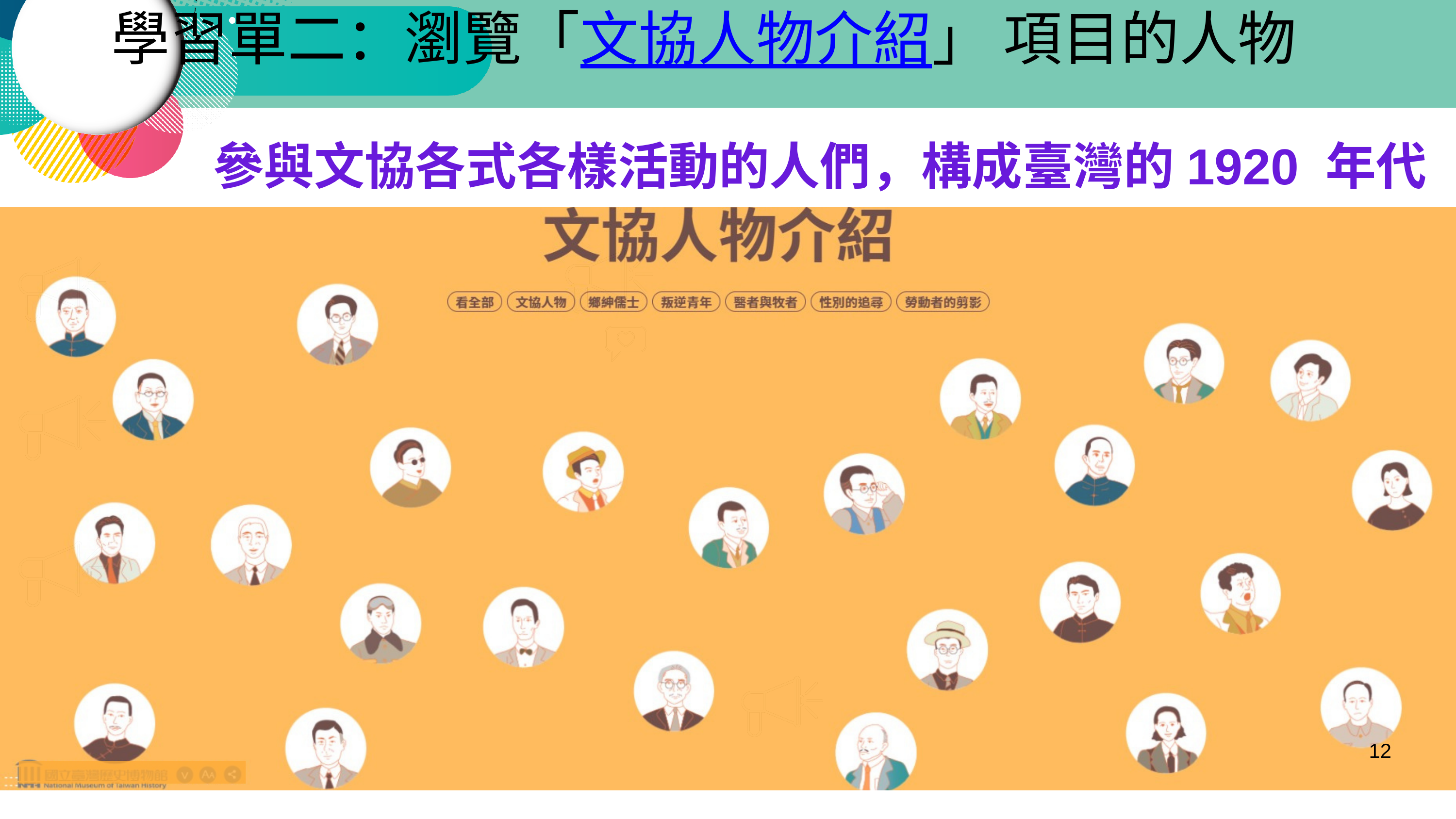

學習單二：瀏覽「文協人物介紹」 項目的人物
 參與文協各式各樣活動的人們，構成臺灣的1920 年代

12